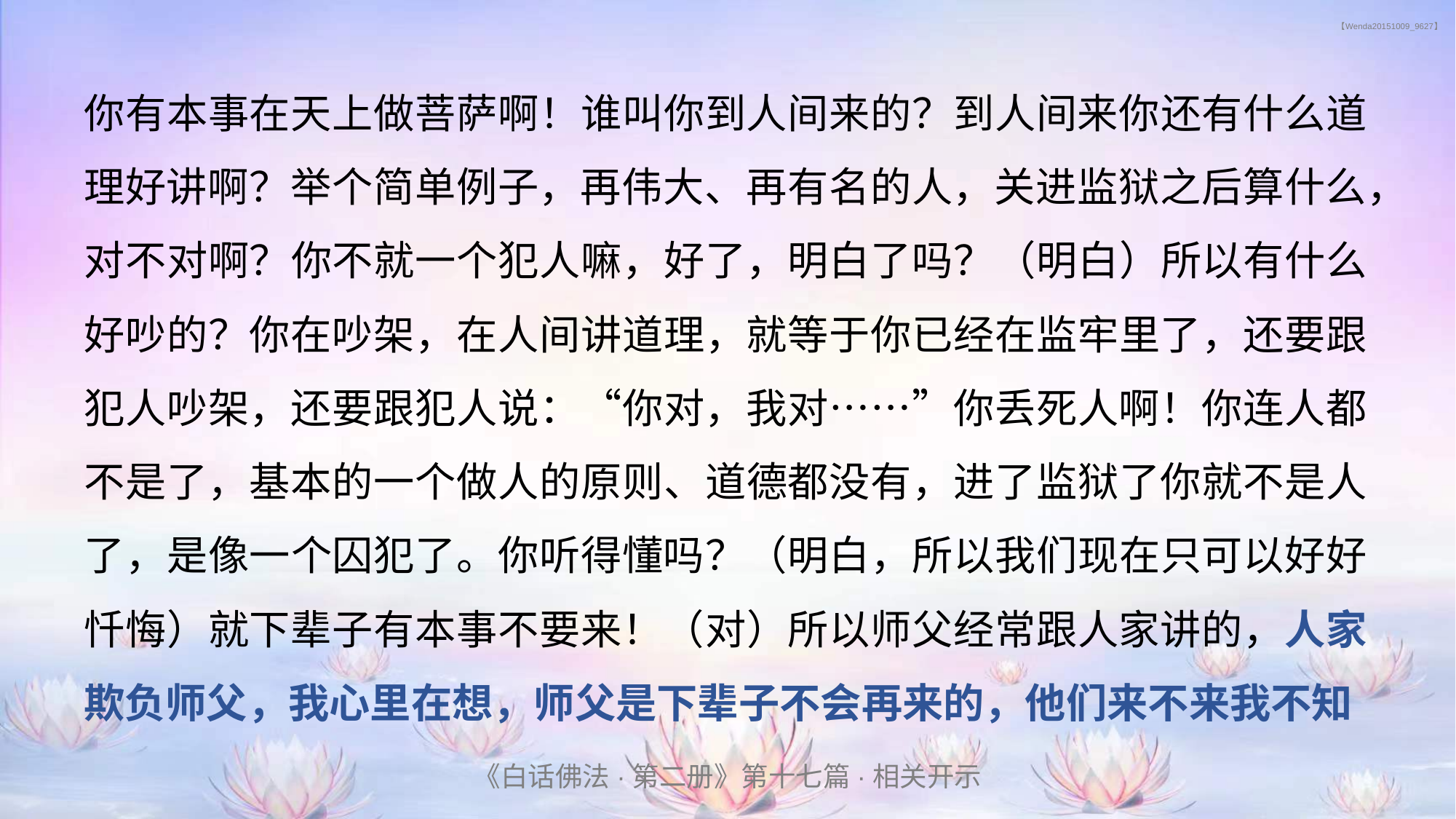

# 【Wenda20151009_9627】
你有本事在天上做菩萨啊！谁叫你到人间来的？到人间来你还有什么道理好讲啊？举个简单例子，再伟大、再有名的人，关进监狱之后算什么，对不对啊？你不就一个犯人嘛，好了，明白了吗？（明白）所以有什么好吵的？你在吵架，在人间讲道理，就等于你已经在监牢里了，还要跟犯人吵架，还要跟犯人说：“你对，我对……”你丢死人啊！你连人都不是了，基本的一个做人的原则、道德都没有，进了监狱了你就不是人了，是像一个囚犯了。你听得懂吗？（明白，所以我们现在只可以好好忏悔）就下辈子有本事不要来！（对）所以师父经常跟人家讲的，人家欺负师父，我心里在想，师父是下辈子不会再来的，他们来不来我不知
《白话佛法·第二册》第十七篇·相关开示